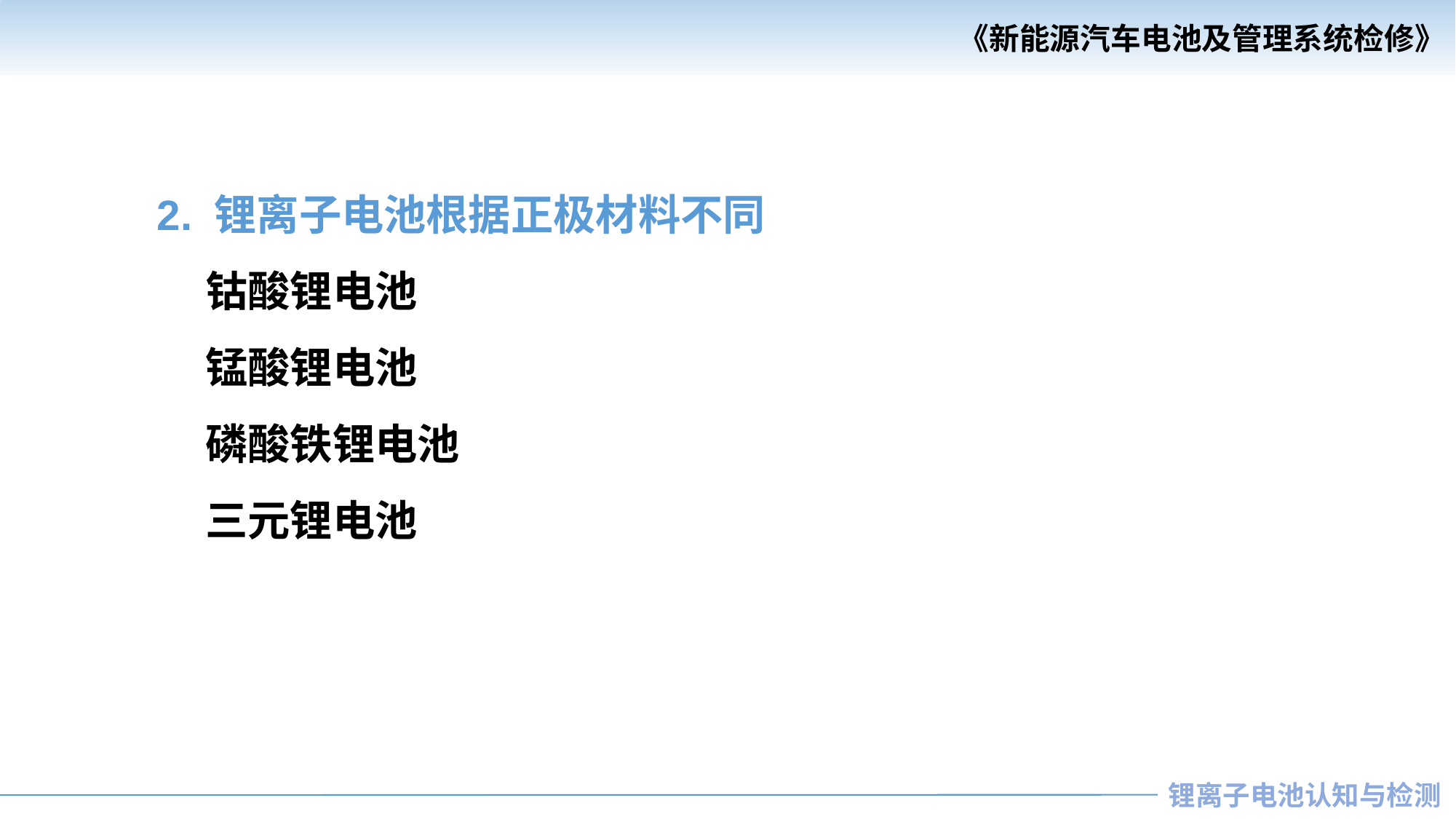

2. 锂离子电池根据正极材料不同
    钴酸锂电池
    锰酸锂电池
    磷酸铁锂电池
    三元锂电池